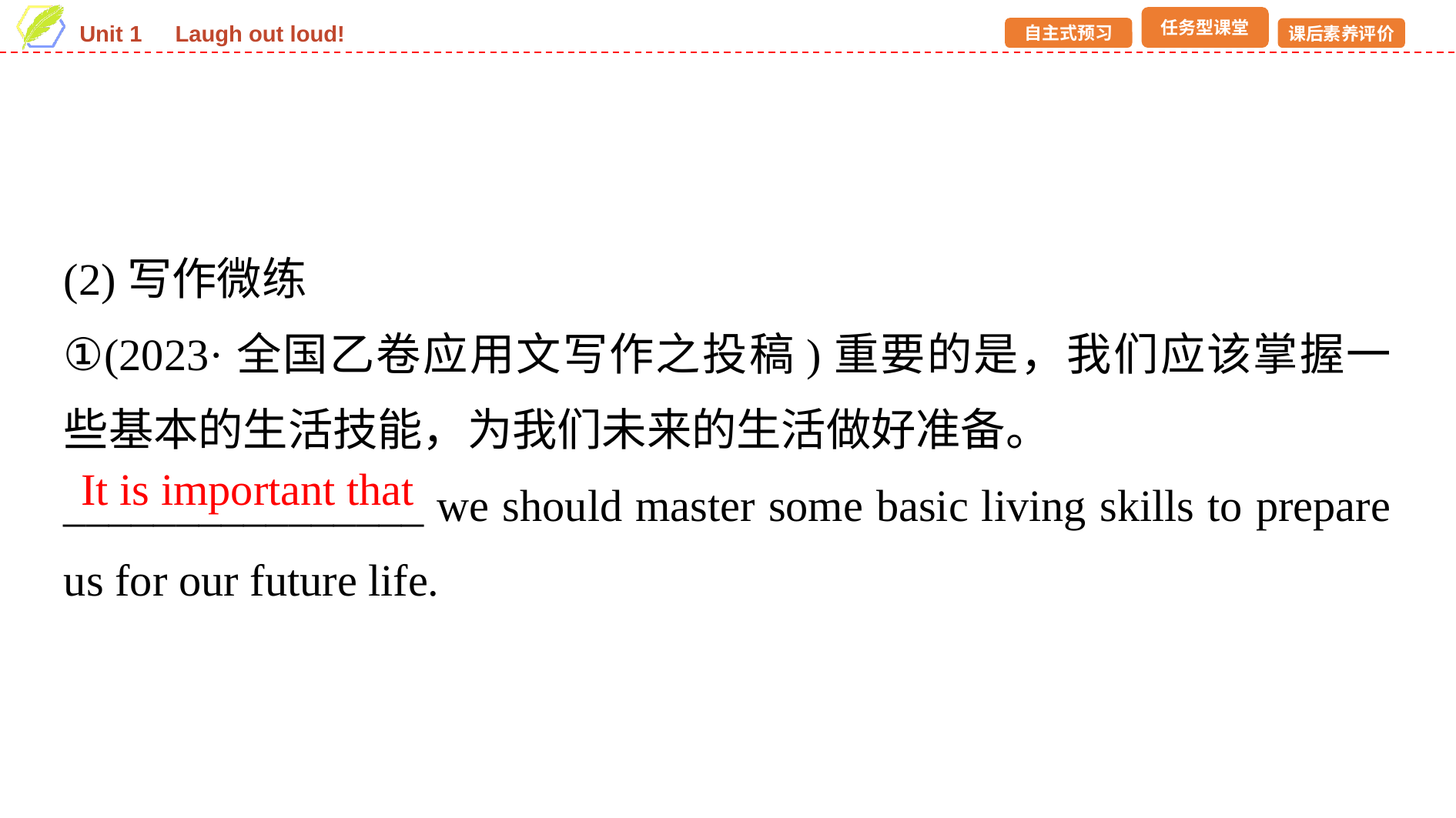

(2)写作微练
①(2023·全国乙卷应用文写作之投稿)重要的是，我们应该掌握一些基本的生活技能，为我们未来的生活做好准备。
________________ we should master some basic living skills to prepare us for our future life.
It is important that